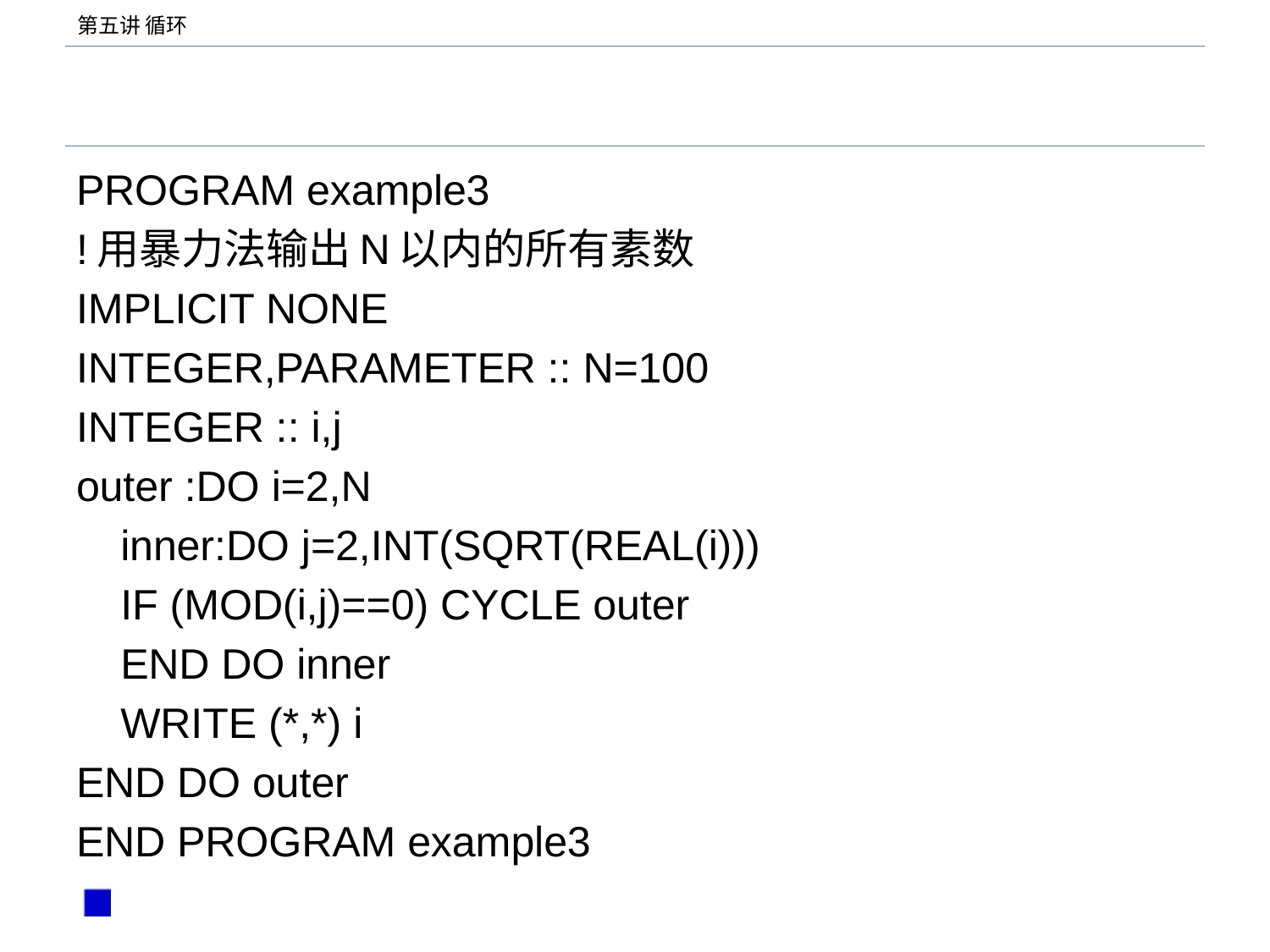

#
PROGRAM example3
!用暴力法输出N以内的所有素数
IMPLICIT NONE
INTEGER,PARAMETER :: N=100
INTEGER :: i,j
outer :DO i=2,N
	inner:DO j=2,INT(SQRT(REAL(i)))
		IF (MOD(i,j)==0) CYCLE outer
	END DO inner
	WRITE (*,*) i
END DO outer
END PROGRAM example3